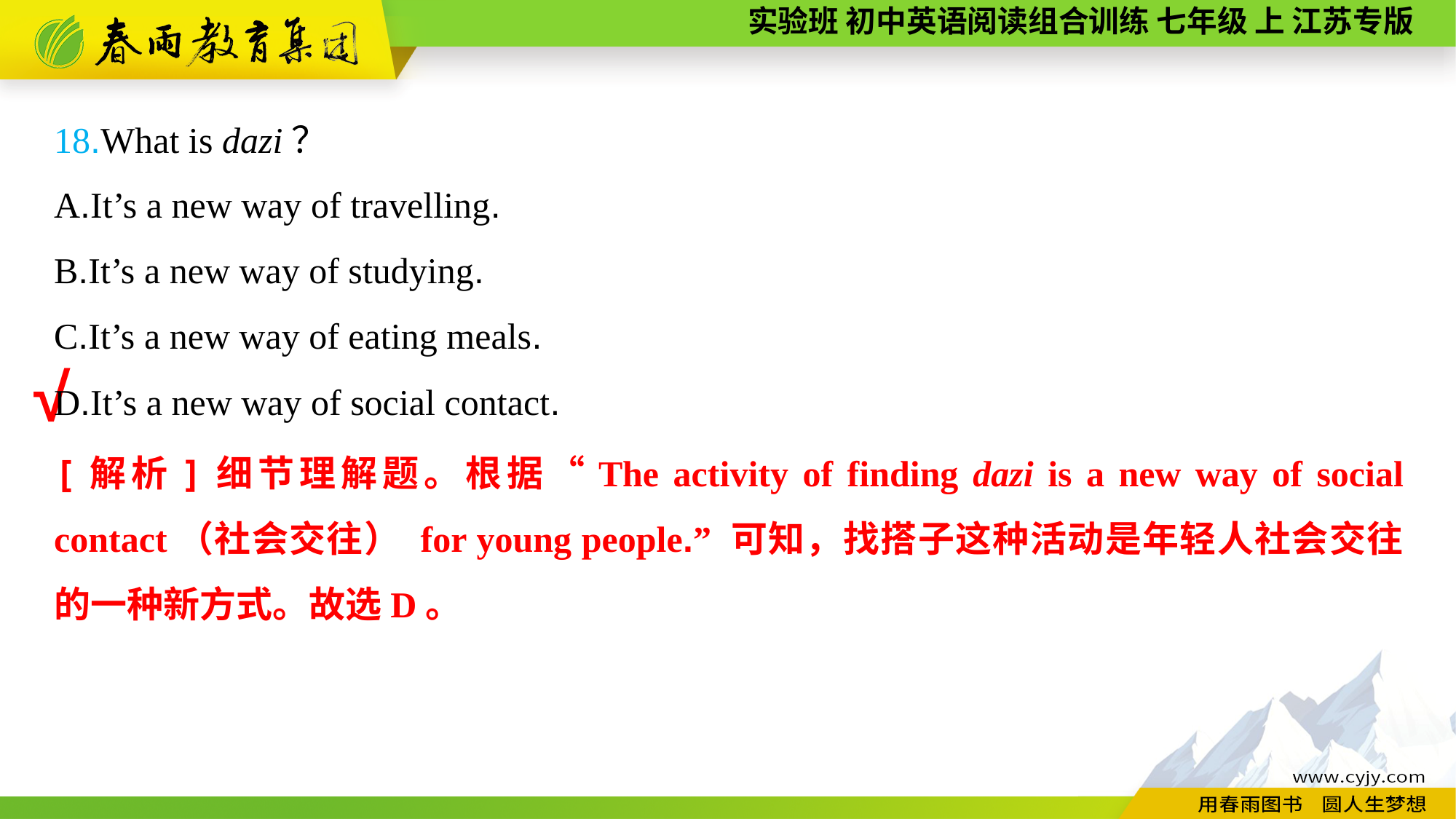

18.What is dazi？
A.It’s a new way of travelling.
B.It’s a new way of studying.
C.It’s a new way of eating meals.
D.It’s a new way of social contact.
√
[解析]细节理解题。根据“The activity of finding dazi is a new way of social contact（社会交往） for young people.” 可知，找搭子这种活动是年轻人社会交往的一种新方式。故选D。